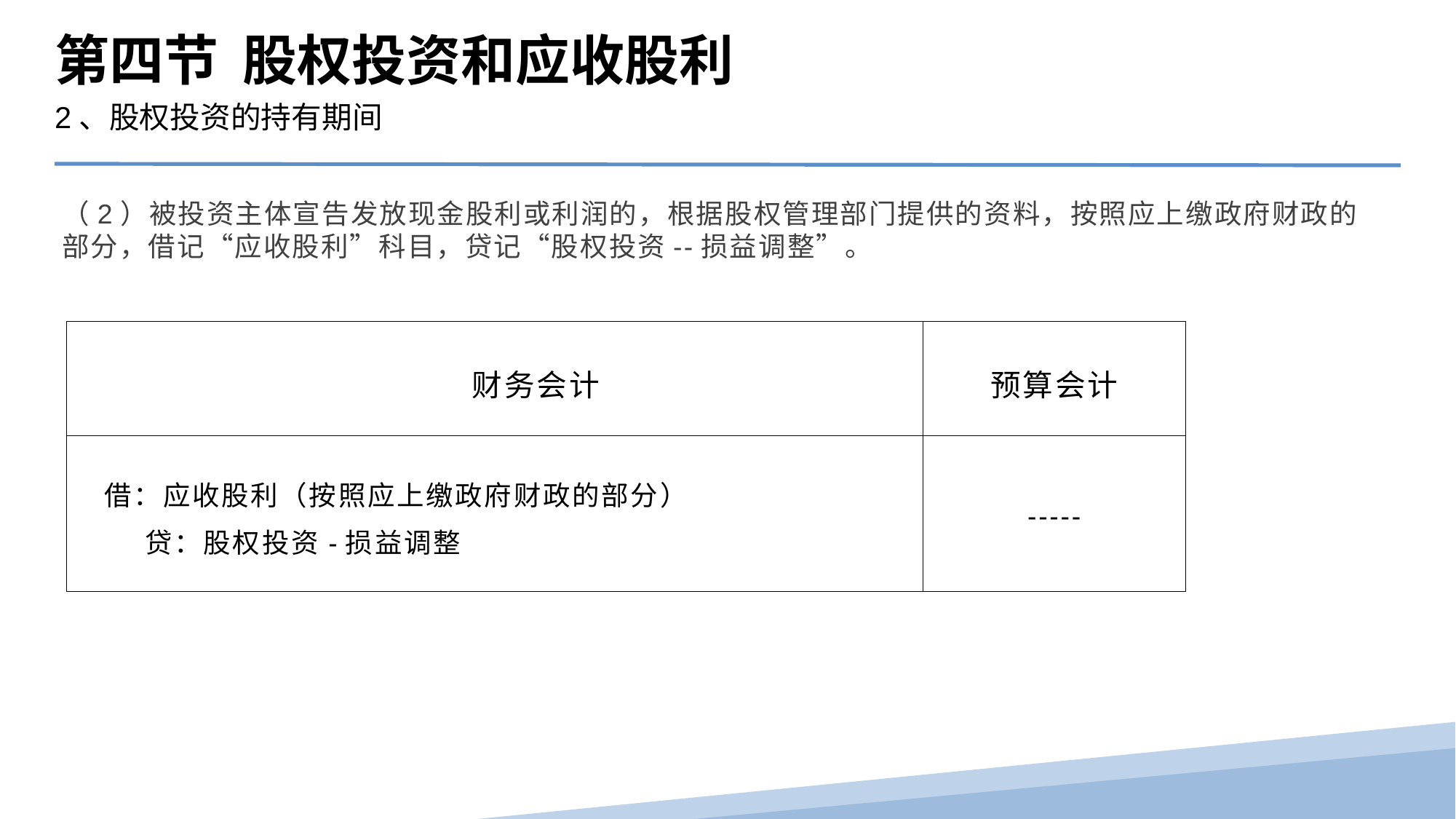

第四节  股权投资和应收股利
2、股权投资的持有期间
（2）被投资主体宣告发放现金股利或利润的，根据股权管理部门提供的资料，按照应上缴政府财政的部分，借记“应收股利”科目，贷记“股权投资--损益调整”。

| 财务会计 | 预算会计 |
| --- | --- |
| 借：应收股利（按照应上缴政府财政的部分） 贷：股权投资-损益调整 | ----- |